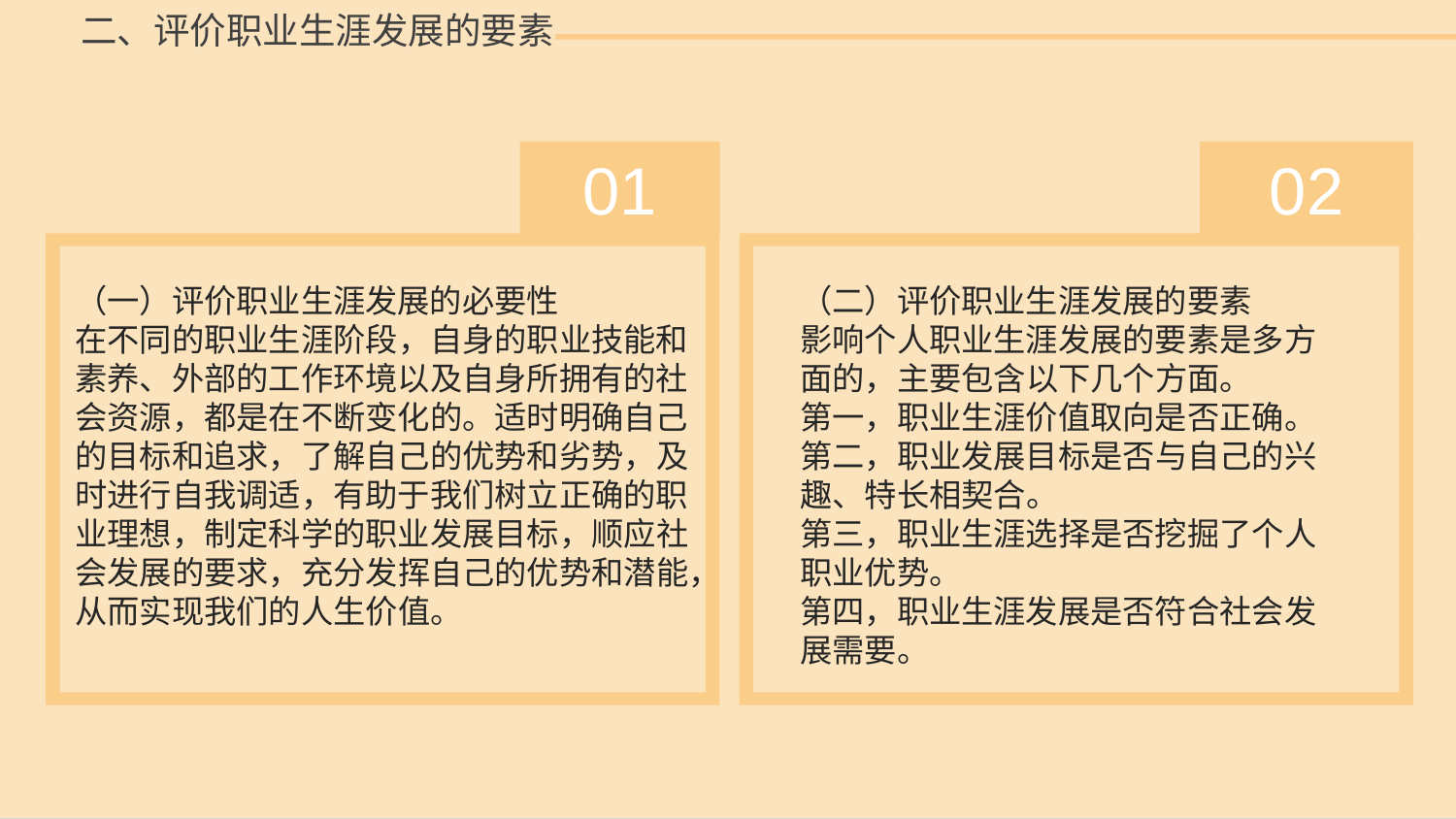

二、评价职业生涯发展的要素

01
   02

（一）评价职业生涯发展的必要性
在不同的职业生涯阶段，自身的职业技能和素养、外部的工作环境以及自身所拥有的社会资源，都是在不断变化的。适时明确自己的目标和追求，了解自己的优势和劣势，及时进行自我调适，有助于我们树立正确的职业理想，制定科学的职业发展目标，顺应社会发展的要求，充分发挥自己的优势和潜能，从而实现我们的人生价值。
（二）评价职业生涯发展的要素
影响个人职业生涯发展的要素是多方面的，主要包含以下几个方面。
第一，职业生涯价值取向是否正确。
第二，职业发展目标是否与自己的兴趣、特长相契合。
第三，职业生涯选择是否挖掘了个人职业优势。
第四，职业生涯发展是否符合社会发展需要。